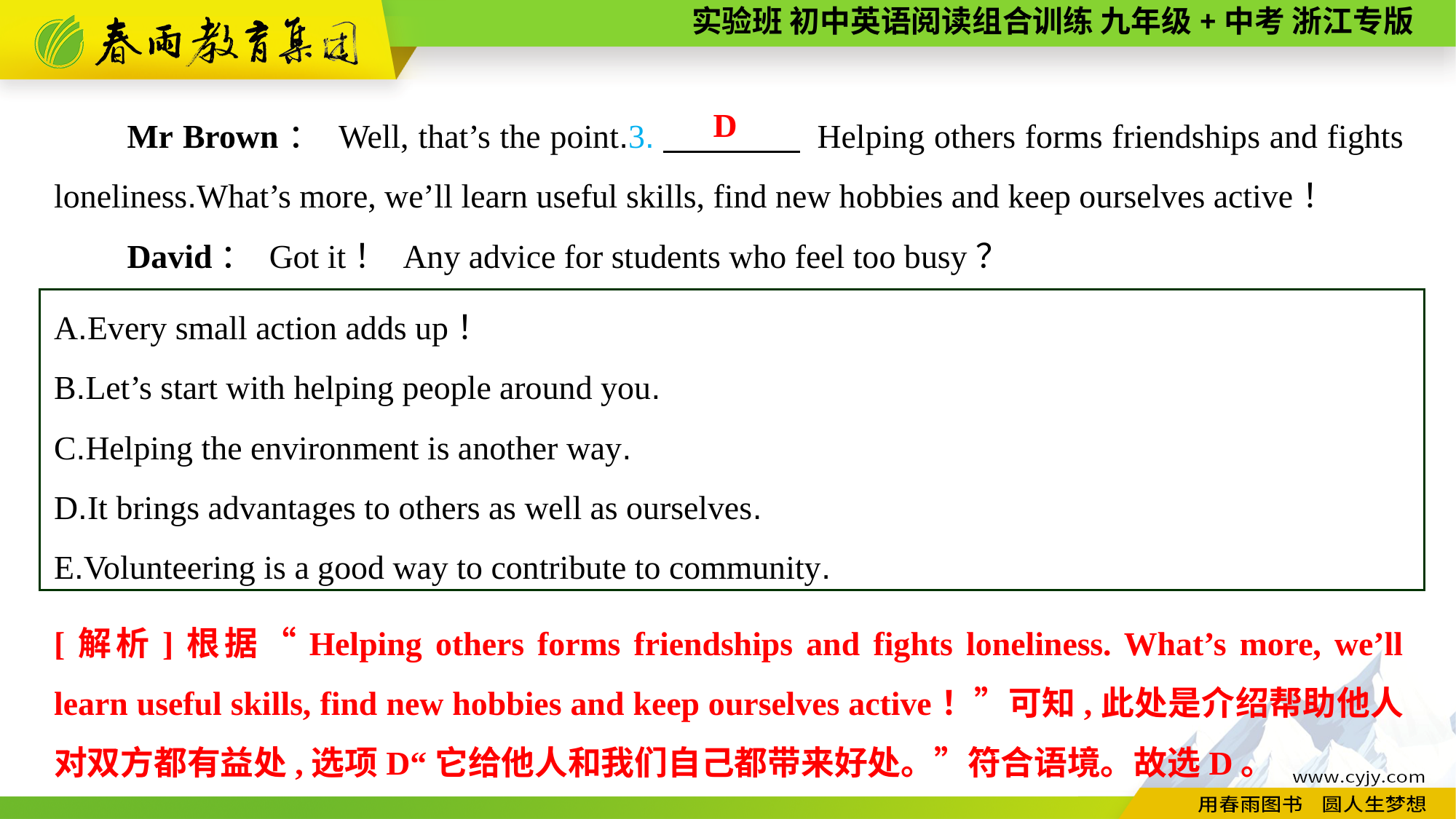

Mr Brown： Well, that’s the point.3.　　　　 Helping others forms friendships and fights loneliness.What’s more, we’ll learn useful skills, find new hobbies and keep ourselves active！
David： Got it！ Any advice for students who feel too busy？
D
A.Every small action adds up！
B.Let’s start with helping people around you.
C.Helping the environment is another way.
D.It brings advantages to others as well as ourselves.
E.Volunteering is a good way to contribute to community.

[解析]根据“Helping others forms friendships and fights loneliness. What’s more, we’ll learn useful skills, find new hobbies and keep ourselves active！”可知,此处是介绍帮助他人对双方都有益处,选项D“它给他人和我们自己都带来好处。”符合语境。故选D。